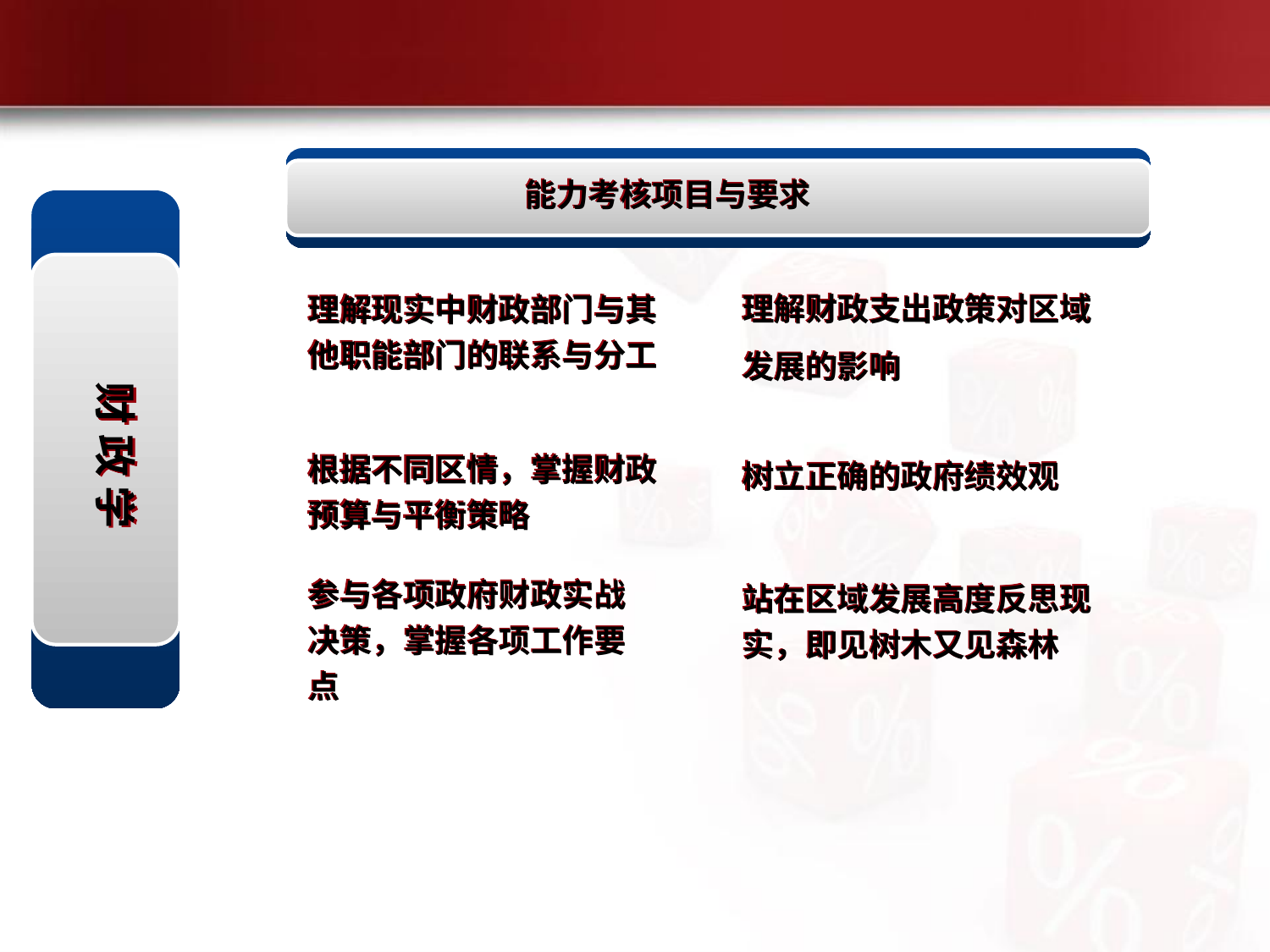

能力考核项目与要求

财 政 学
理解财政支出政策对区域发展的影响
理解现实中财政部门与其他职能部门的联系与分工
根据不同区情，掌握财政预算与平衡策略
树立正确的政府绩效观
参与各项政府财政实战决策，掌握各项工作要点
站在区域发展高度反思现实，即见树木又见森林